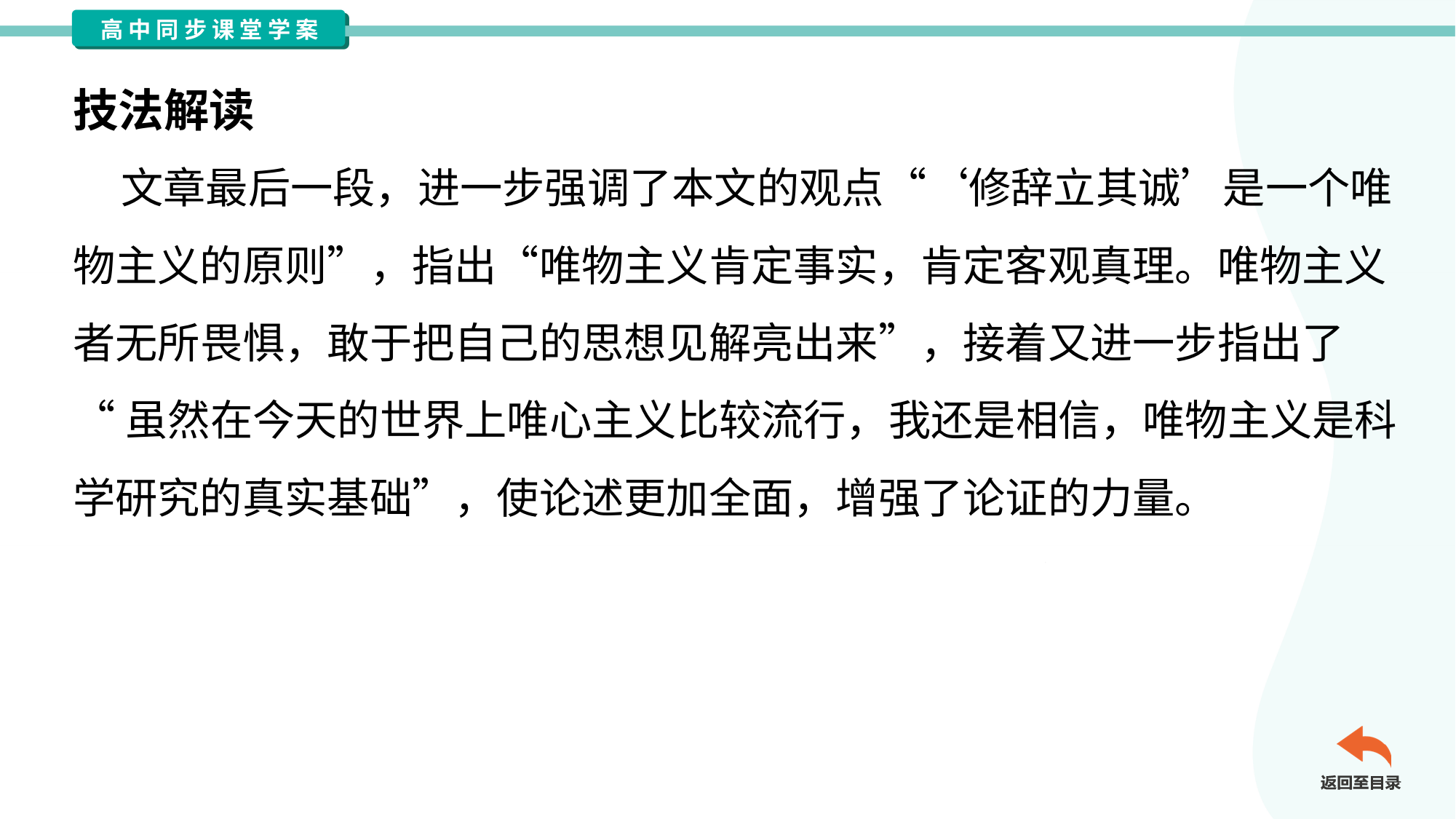

技法解读
    文章最后一段，进一步强调了本文的观点“‘修辞立其诚’是一个唯
物主义的原则”，指出“唯物主义肯定事实，肯定客观真理。唯物主义
者无所畏惧，敢于把自己的思想见解亮出来”，接着又进一步指出了
“虽然在今天的世界上唯心主义比较流行，我还是相信，唯物主义是科
学研究的真实基础”，使论述更加全面，增强了论证的力量。